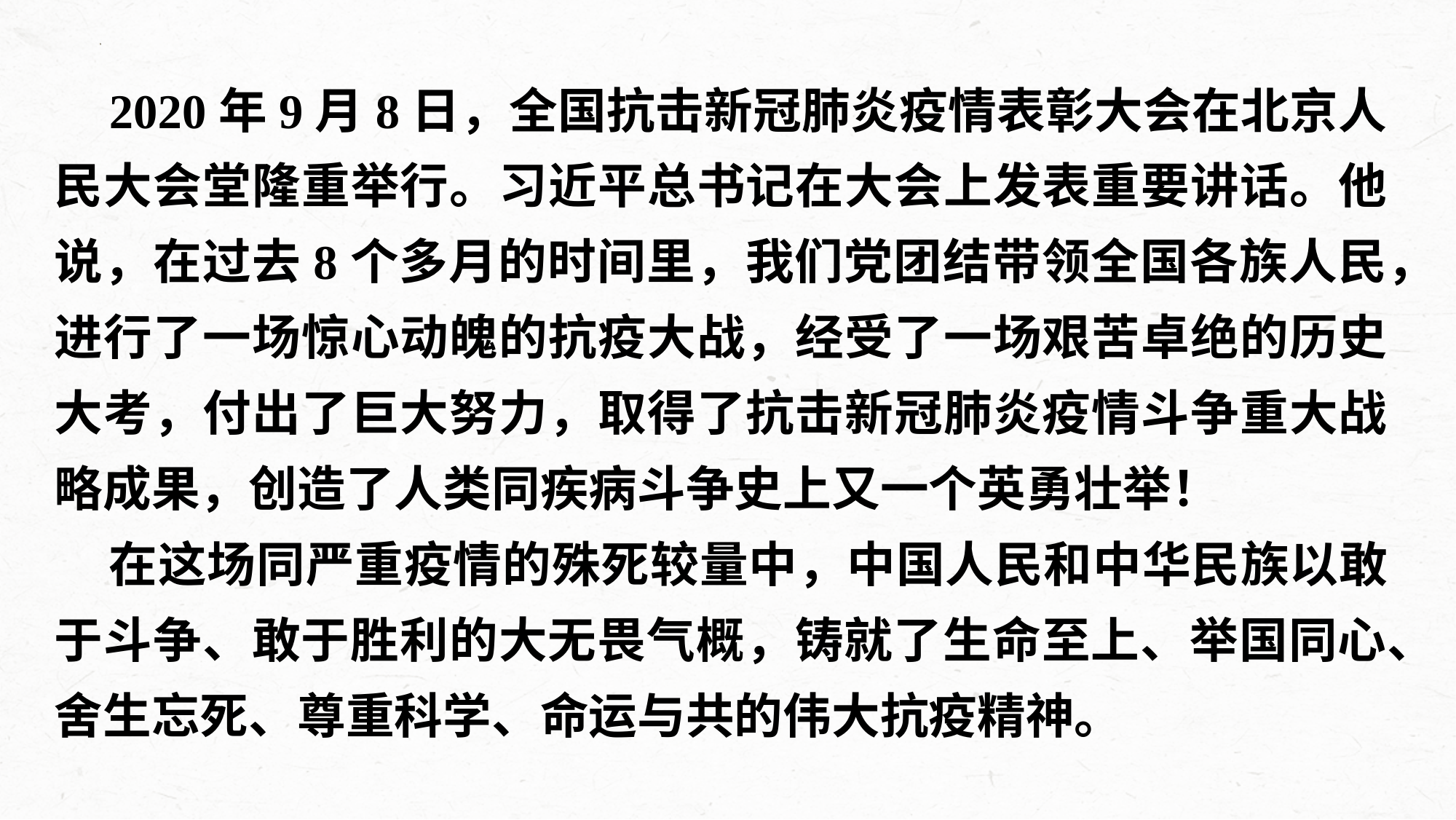

2020年9月8日，全国抗击新冠肺炎疫情表彰大会在北京人民大会堂隆重举行。习近平总书记在大会上发表重要讲话。他说，在过去8个多月的时间里，我们党团结带领全国各族人民，进行了一场惊心动魄的抗疫大战，经受了一场艰苦卓绝的历史大考，付出了巨大努力，取得了抗击新冠肺炎疫情斗争重大战略成果，创造了人类同疾病斗争史上又一个英勇壮举！
在这场同严重疫情的殊死较量中，中国人民和中华民族以敢于斗争、敢于胜利的大无畏气概，铸就了生命至上、举国同心、舍生忘死、尊重科学、命运与共的伟大抗疫精神。